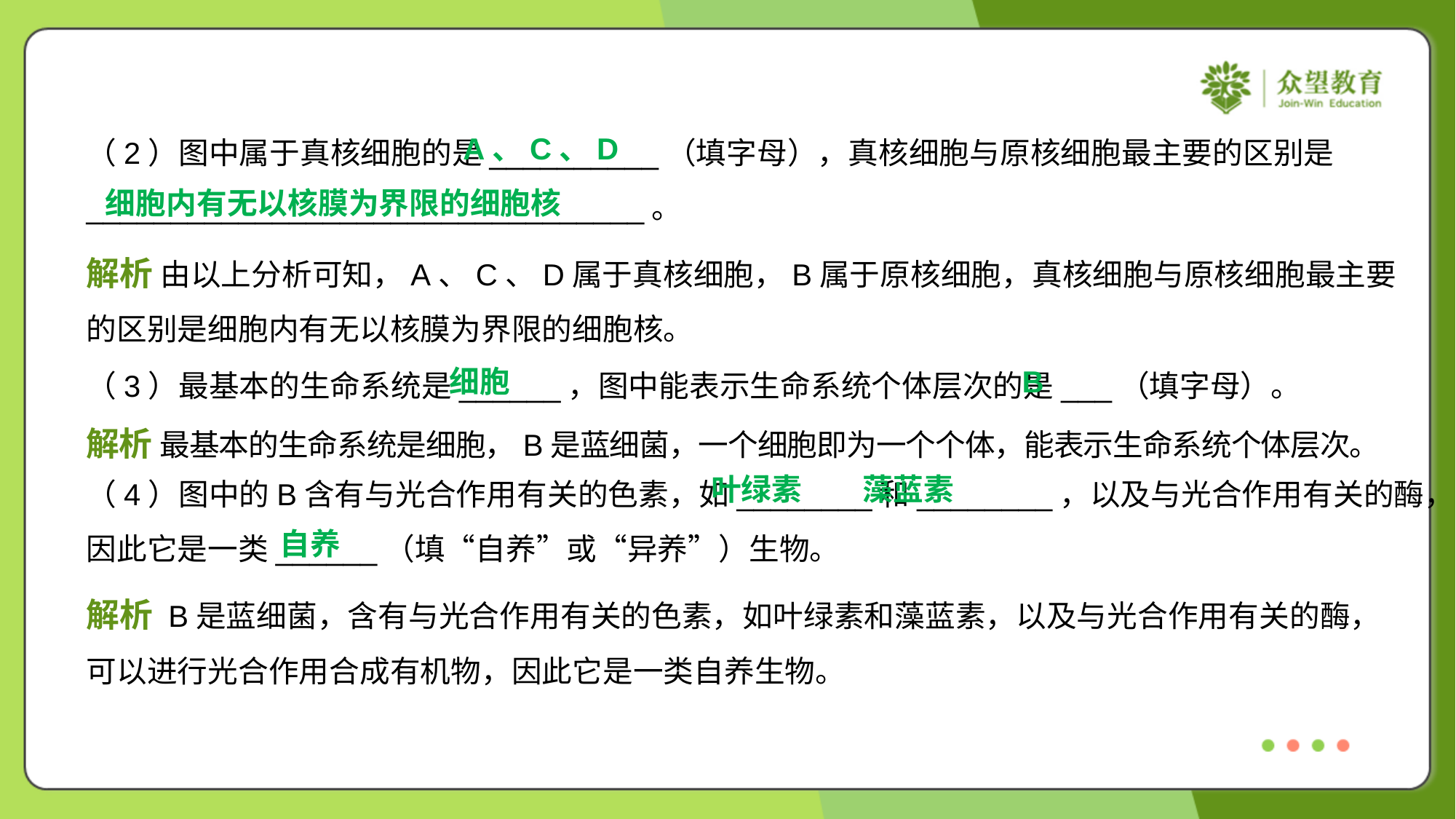

A、C、D
（2）图中属于真核细胞的是__________（填字母），真核细胞与原核细胞最主要的区别是
_________________________________。
细胞内有无以核膜为界限的细胞核
解析 由以上分析可知，A、C、D属于真核细胞，B属于原核细胞，真核细胞与原核细胞最主要
的区别是细胞内有无以核膜为界限的细胞核。
细胞
B
（3）最基本的生命系统是______，图中能表示生命系统个体层次的是___（填字母）。
解析 最基本的生命系统是细胞，B是蓝细菌，一个细胞即为一个个体，能表示生命系统个体层次。
叶绿素
藻蓝素
（4）图中的B含有与光合作用有关的色素，如________和________，以及与光合作用有关的酶，
因此它是一类______（填“自养”或“异养”）生物。
自养
解析 B是蓝细菌，含有与光合作用有关的色素，如叶绿素和藻蓝素，以及与光合作用有关的酶，
可以进行光合作用合成有机物，因此它是一类自养生物。